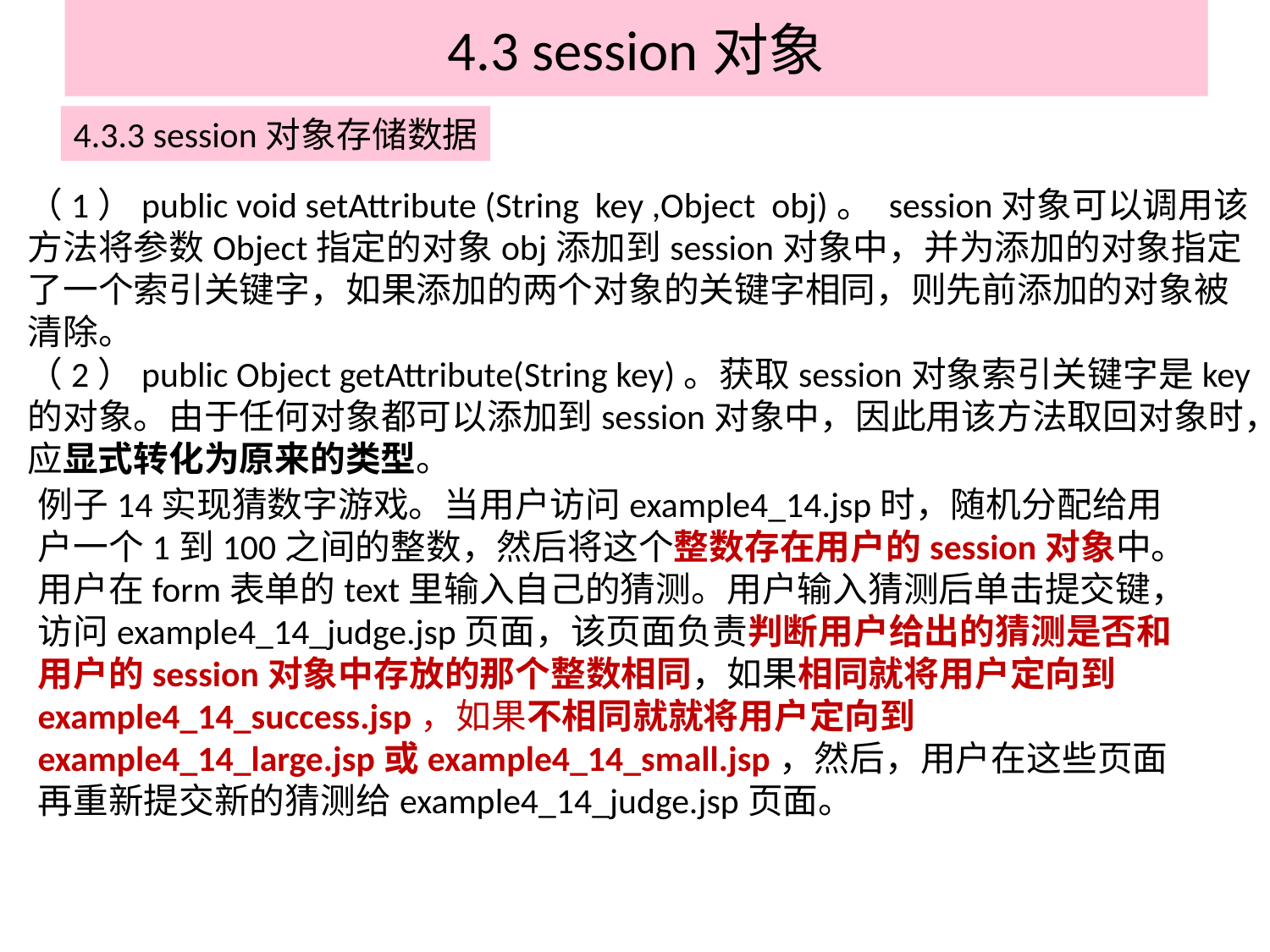

# 4.3 session对象
4.3.3 session对象存储数据
（1）public void setAttribute (String  key ,Object  obj)。 session对象可以调用该方法将参数Object指定的对象obj添加到session对象中，并为添加的对象指定了一个索引关键字，如果添加的两个对象的关键字相同，则先前添加的对象被清除。
（2）public Object getAttribute(String key)。获取session对象索引关键字是key的对象。由于任何对象都可以添加到session对象中，因此用该方法取回对象时，应显式转化为原来的类型。
例子14实现猜数字游戏。当用户访问example4_14.jsp时，随机分配给用户一个1到100之间的整数，然后将这个整数存在用户的session对象中。用户在form表单的text里输入自己的猜测。用户输入猜测后单击提交键，访问example4_14_judge.jsp页面，该页面负责判断用户给出的猜测是否和用户的session对象中存放的那个整数相同，如果相同就将用户定向到example4_14_success.jsp，如果不相同就就将用户定向到example4_14_large.jsp或example4_14_small.jsp，然后，用户在这些页面再重新提交新的猜测给example4_14_judge.jsp页面。